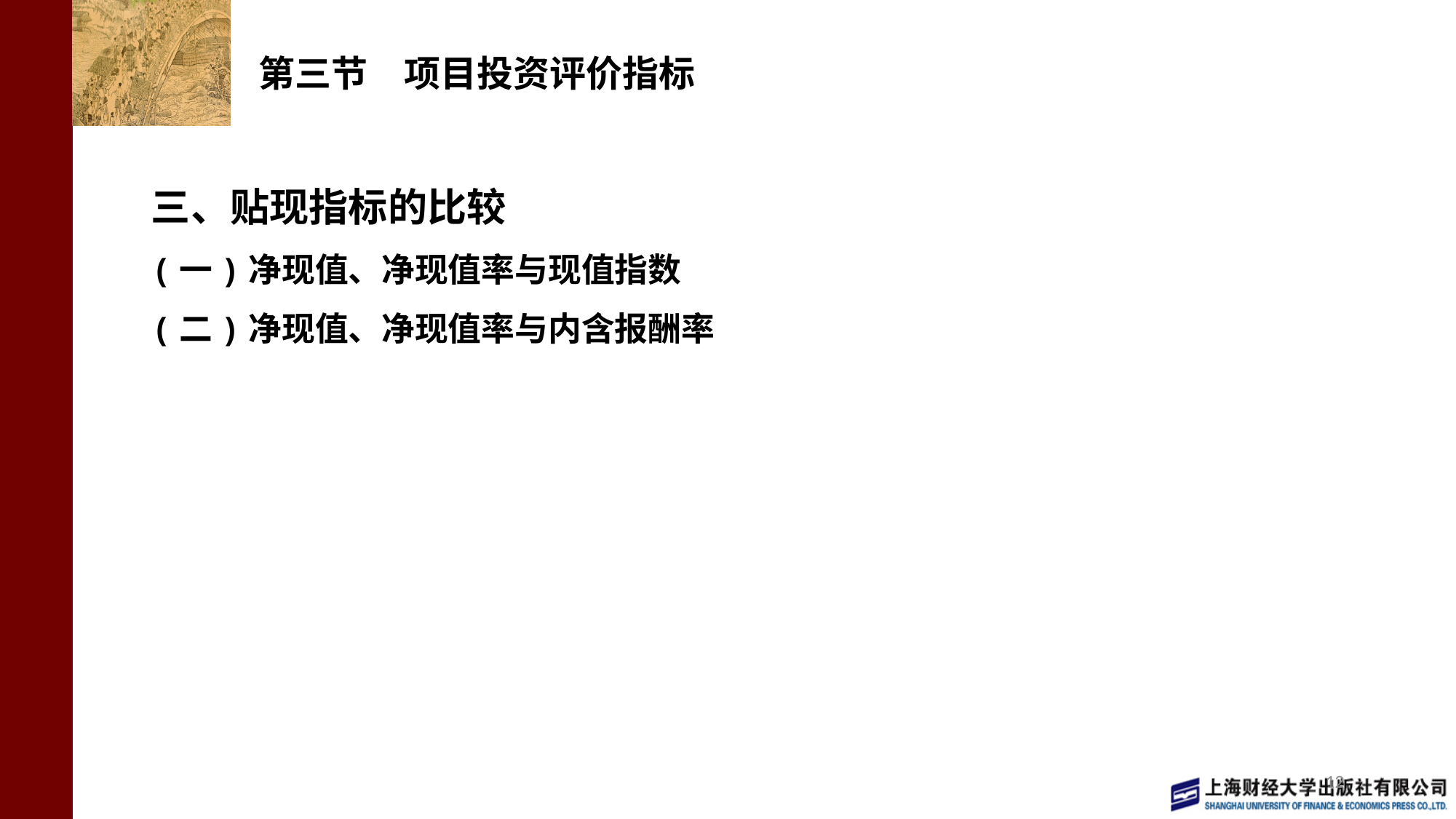

# 第三节　项目投资评价指标
三、贴现指标的比较
(一)净现值、净现值率与现值指数
(二)净现值、净现值率与内含报酬率

12